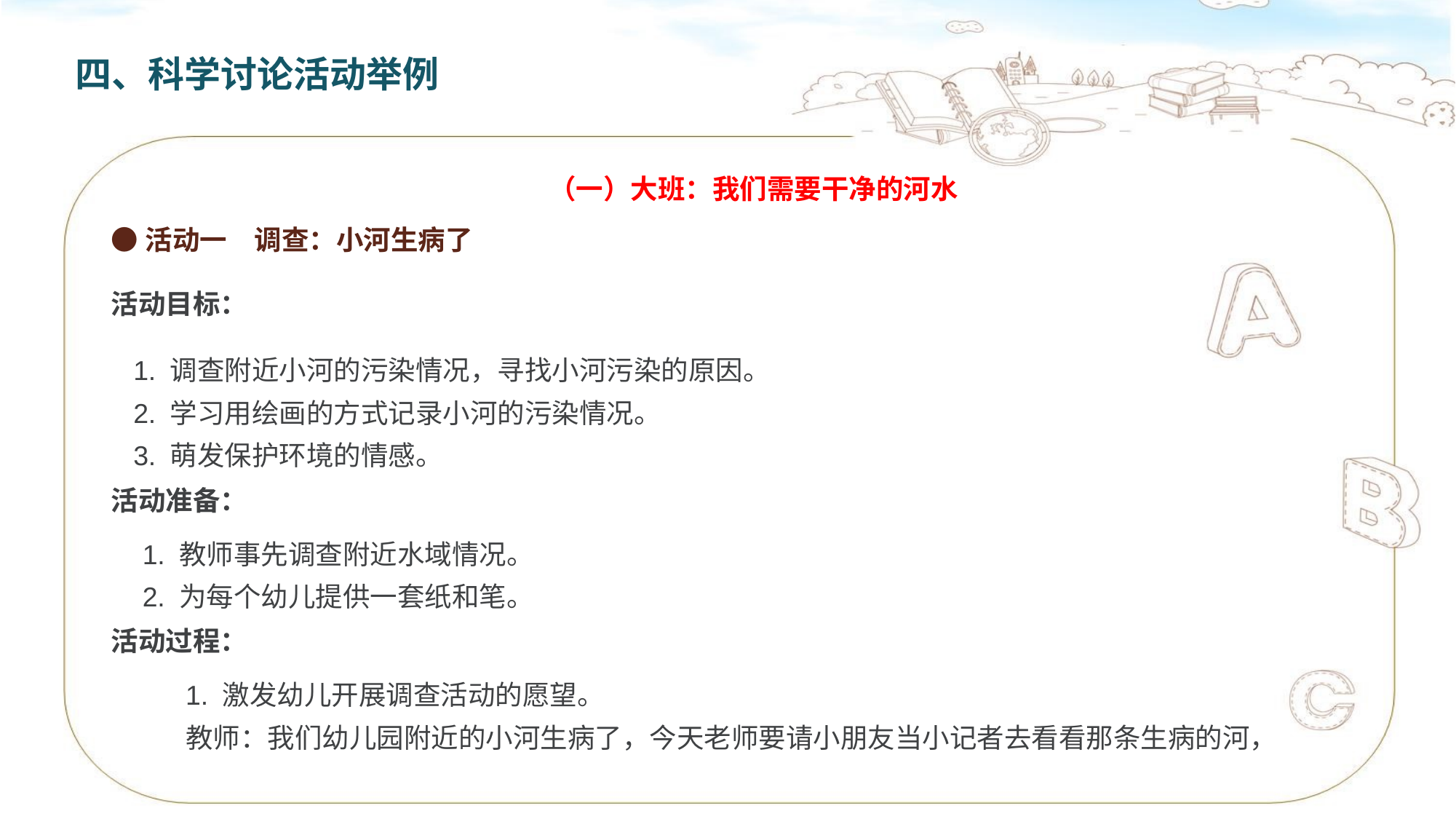

四、科学讨论活动举例
（一）大班：我们需要干净的河水
●活动一　调查：小河生病了
活动目标：
1. 调查附近小河的污染情况，寻找小河污染的原因。
2. 学习用绘画的方式记录小河的污染情况。
3. 萌发保护环境的情感。
活动准备：
1. 教师事先调查附近水域情况。
2. 为每个幼儿提供一套纸和笔。
活动过程：
1. 激发幼儿开展调查活动的愿望。
教师：我们幼儿园附近的小河生病了，今天老师要请小朋友当小记者去看看那条生病的河，